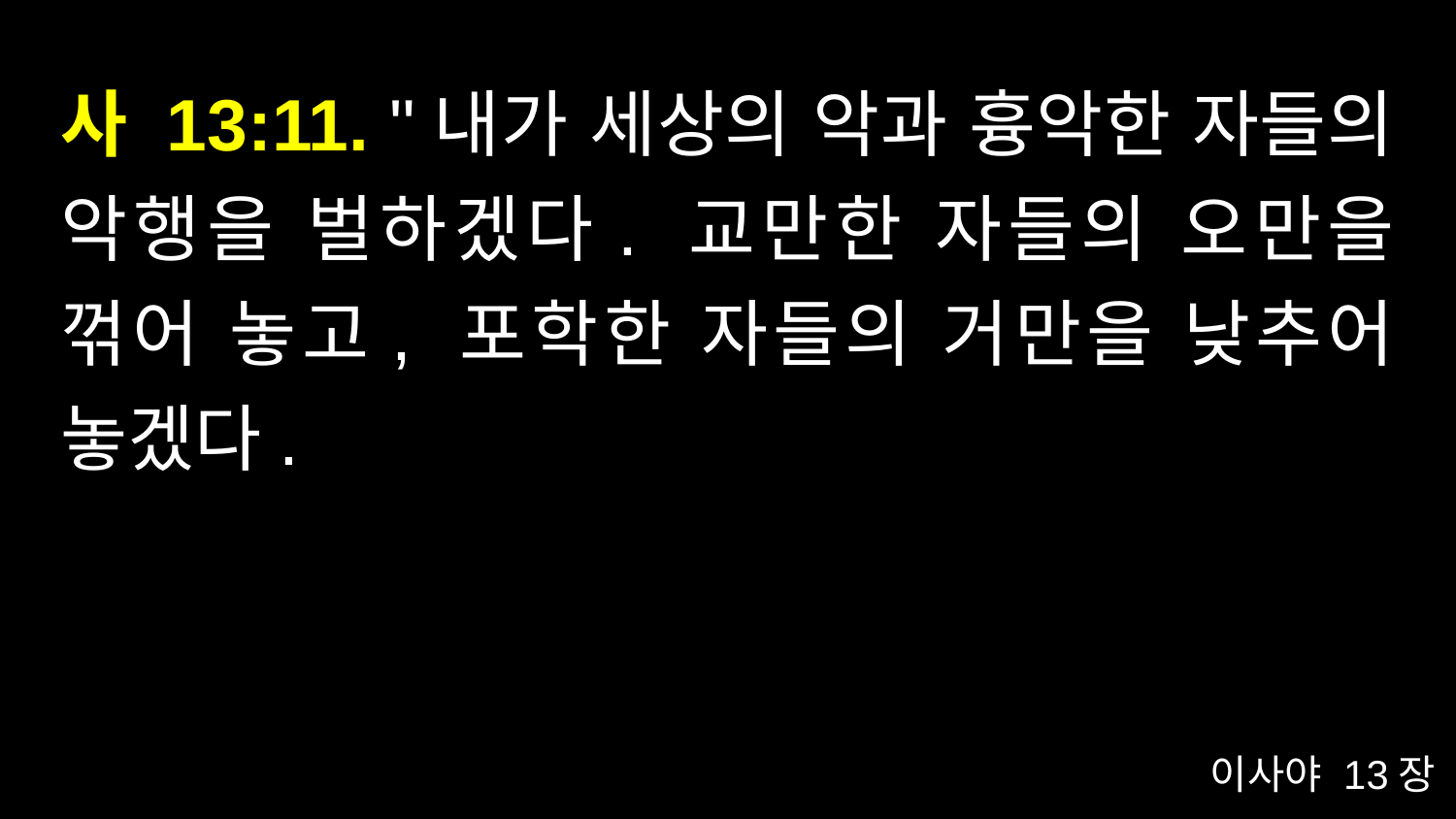

# 사 13:11. "내가 세상의 악과 흉악한 자들의 악행을 벌하겠다. 교만한 자들의 오만을 꺾어 놓고, 포학한 자들의 거만을 낮추어 놓겠다.
이사야 13장